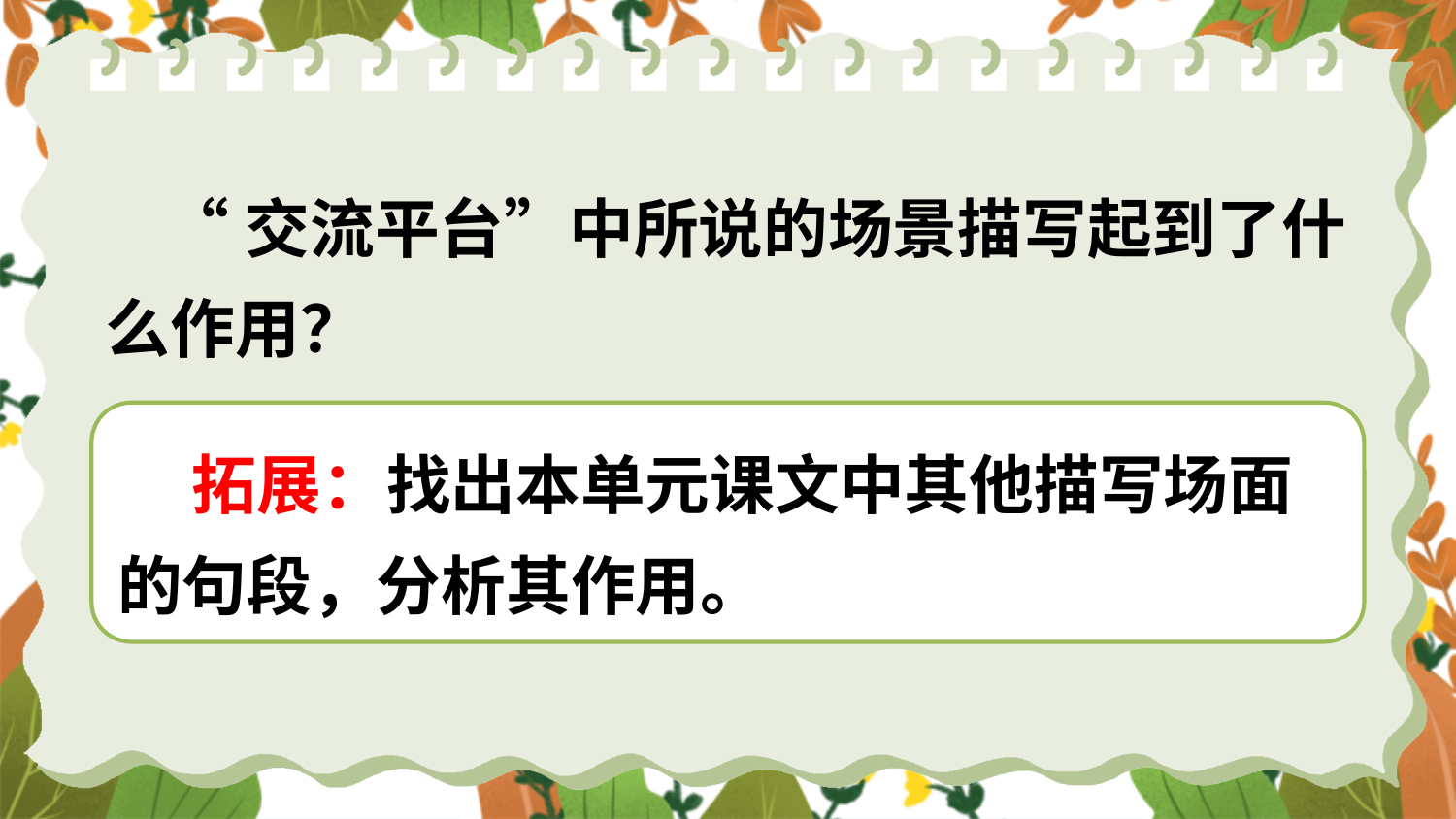

“交流平台”中所说的场景描写起到了什么作用？
    拓展：找出本单元课文中其他描写场面的句段，分析其作用。